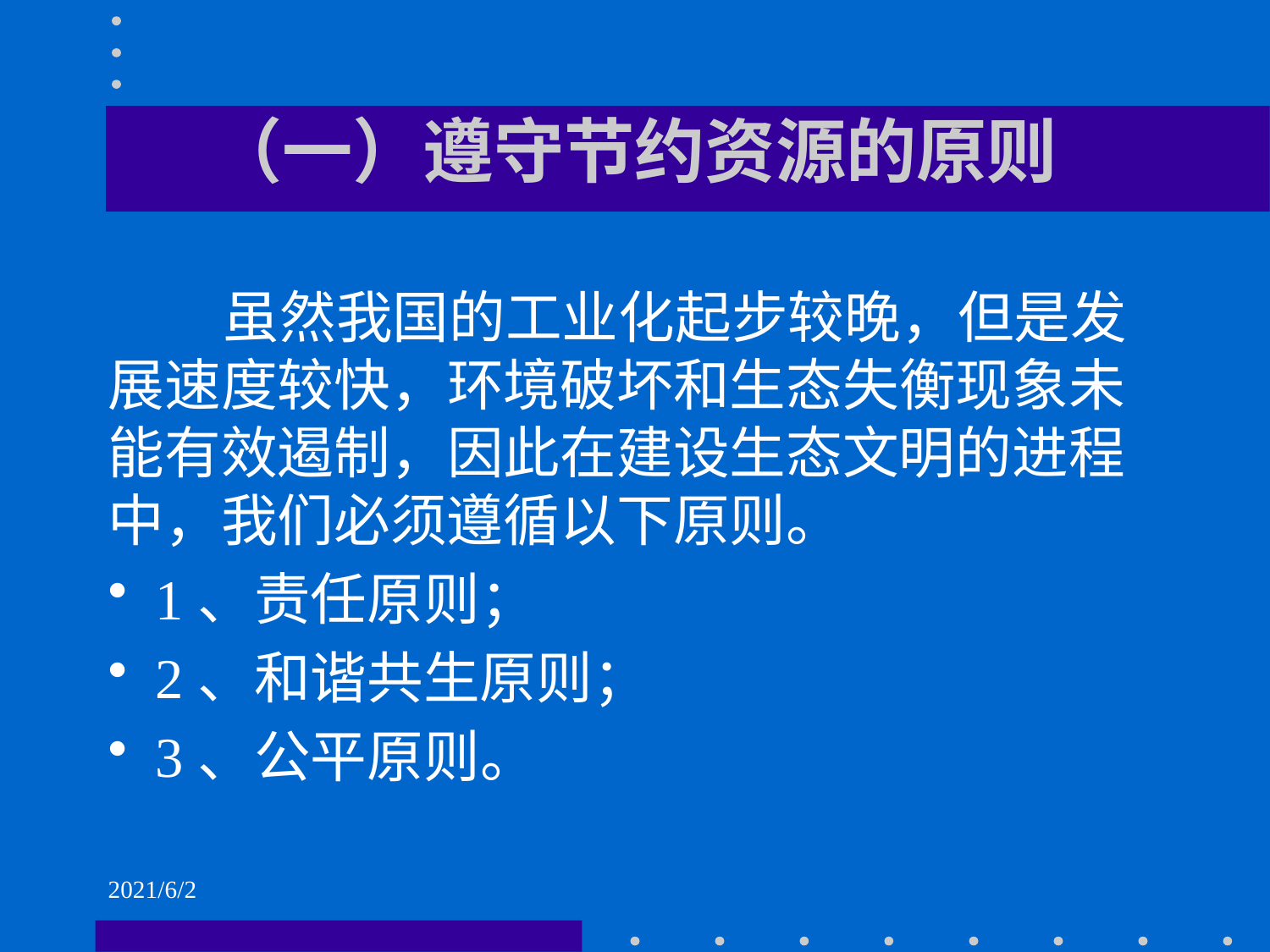

# （一）遵守节约资源的原则
        虽然我国的工业化起步较晚，但是发展速度较快，环境破坏和生态失衡现象未能有效遏制，因此在建设生态文明的进程中，我们必须遵循以下原则。
1、责任原则；
2、和谐共生原则；
3、公平原则。

2021/6/2